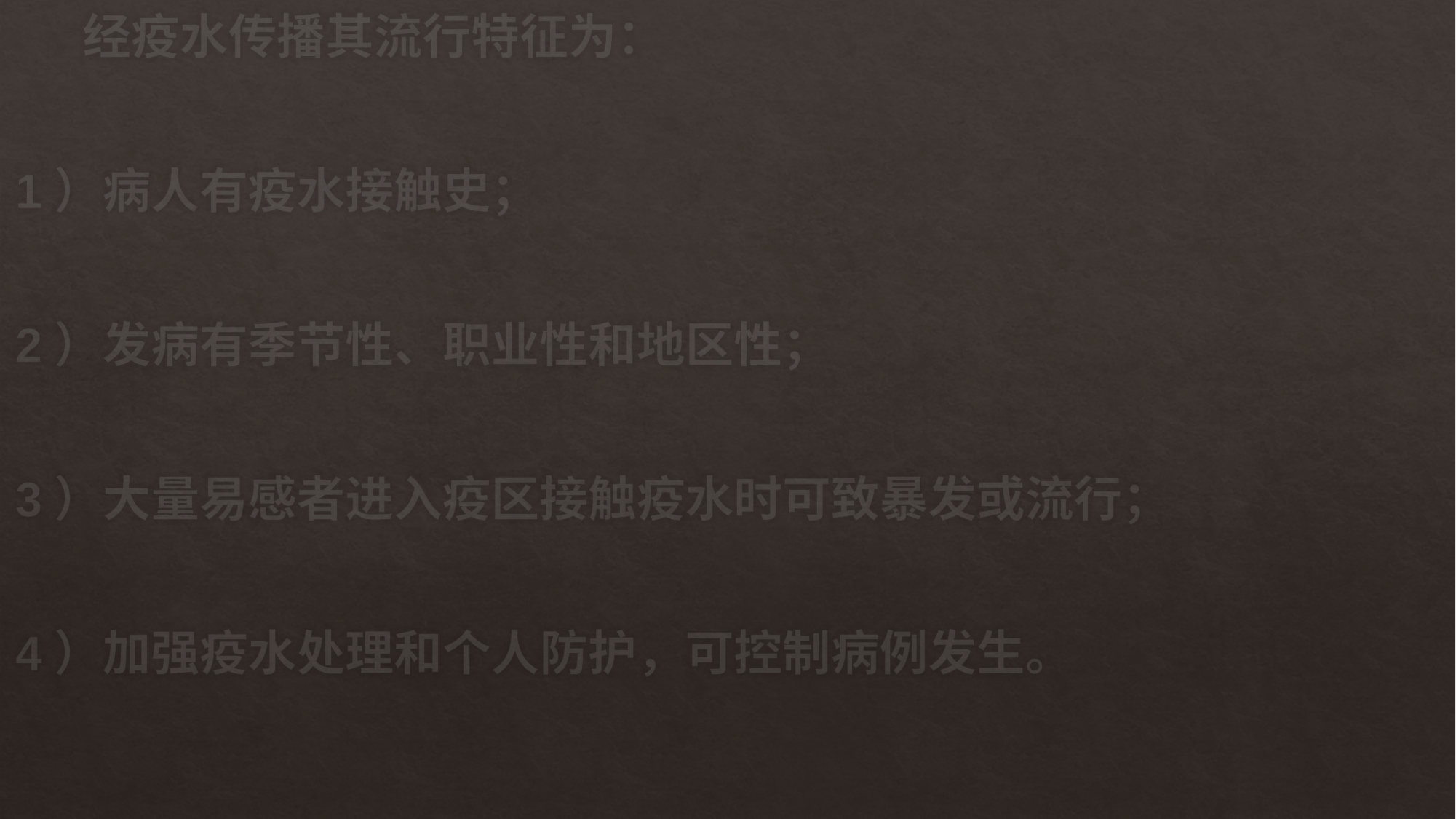

经疫水传播其流行特征为：

1）病人有疫水接触史；

2）发病有季节性、职业性和地区性；

3）大量易感者进入疫区接触疫水时可致暴发或流行；

4）加强疫水处理和个人防护，可控制病例发生。